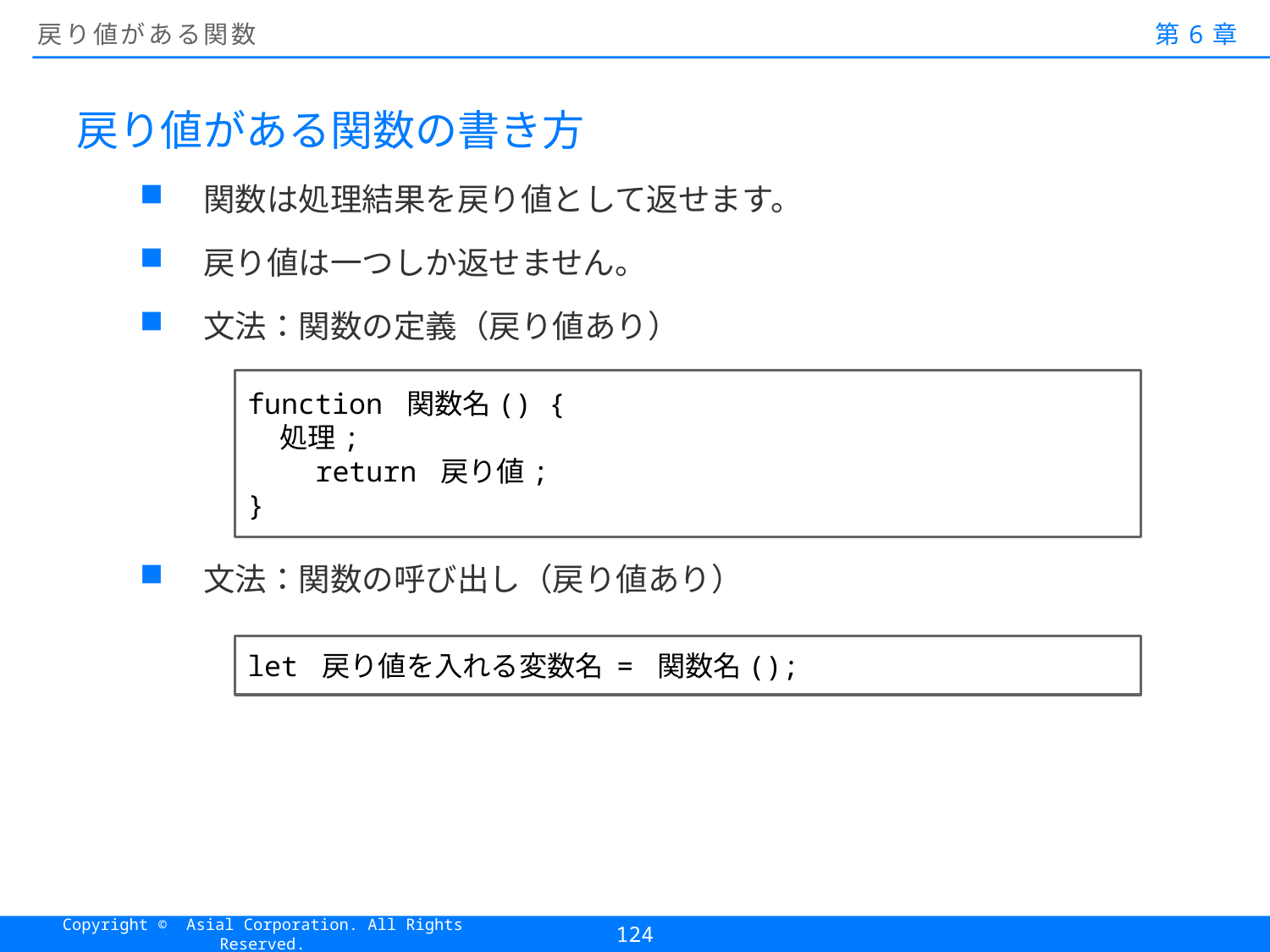

# 戻り値がある関数
第6章
戻り値がある関数の書き方
関数は処理結果を戻り値として返せます。
戻り値は一つしか返せません。
文法：関数の定義（戻り値あり）

文法：関数の呼び出し（戻り値あり）

function 関数名() {
    処理;
    return 戻り値;
}
let 戻り値を入れる変数名 = 関数名();
124